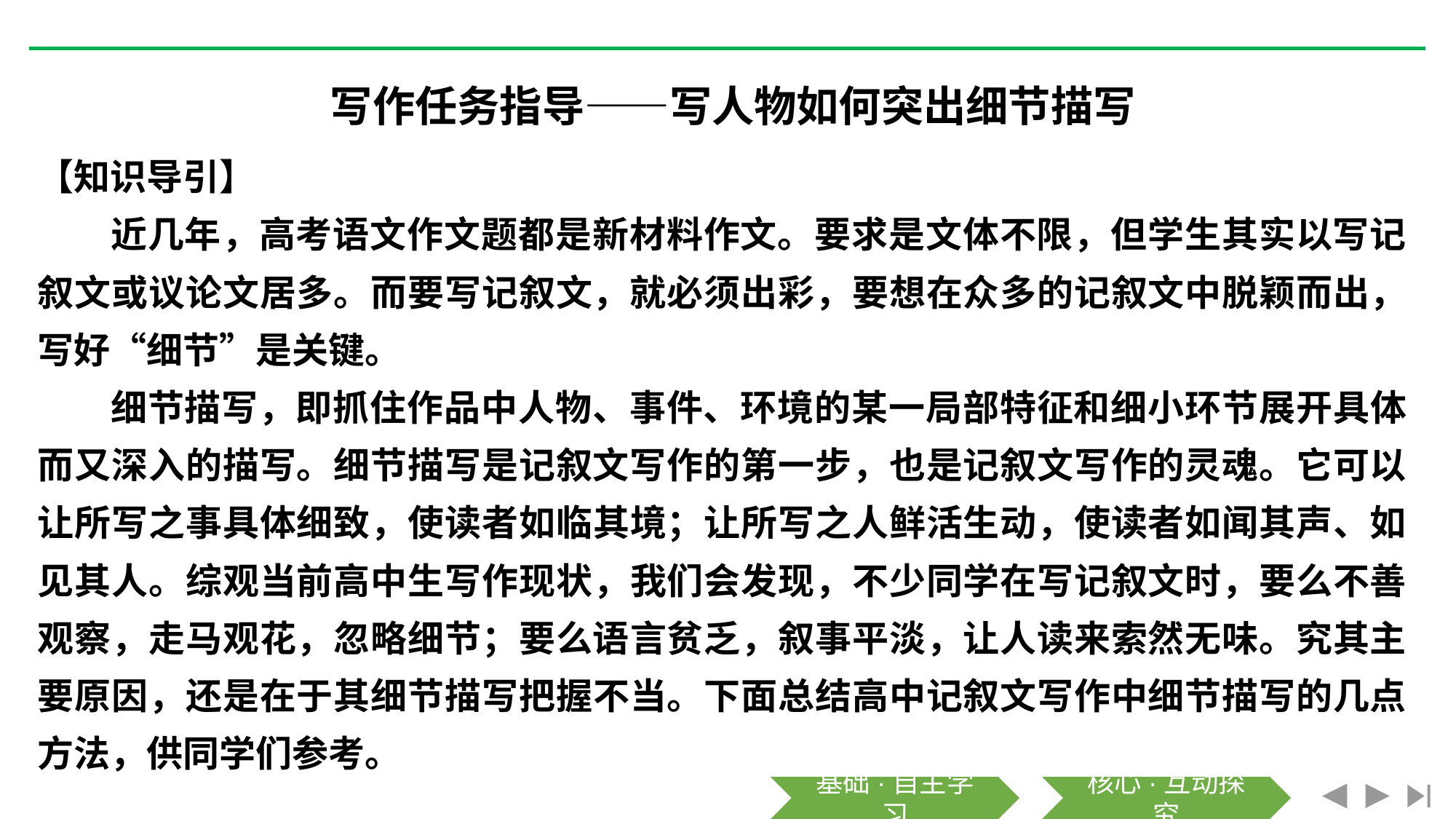

写作任务指导——写人物如何突出细节描写
【知识导引】
近几年，高考语文作文题都是新材料作文。要求是文体不限，但学生其实以写记叙文或议论文居多。而要写记叙文，就必须出彩，要想在众多的记叙文中脱颖而出，写好“细节”是关键。
细节描写，即抓住作品中人物、事件、环境的某一局部特征和细小环节展开具体而又深入的描写。细节描写是记叙文写作的第一步，也是记叙文写作的灵魂。它可以让所写之事具体细致，使读者如临其境；让所写之人鲜活生动，使读者如闻其声、如见其人。综观当前高中生写作现状，我们会发现，不少同学在写记叙文时，要么不善观察，走马观花，忽略细节；要么语言贫乏，叙事平淡，让人读来索然无味。究其主要原因，还是在于其细节描写把握不当。下面总结高中记叙文写作中细节描写的几点方法，供同学们参考。